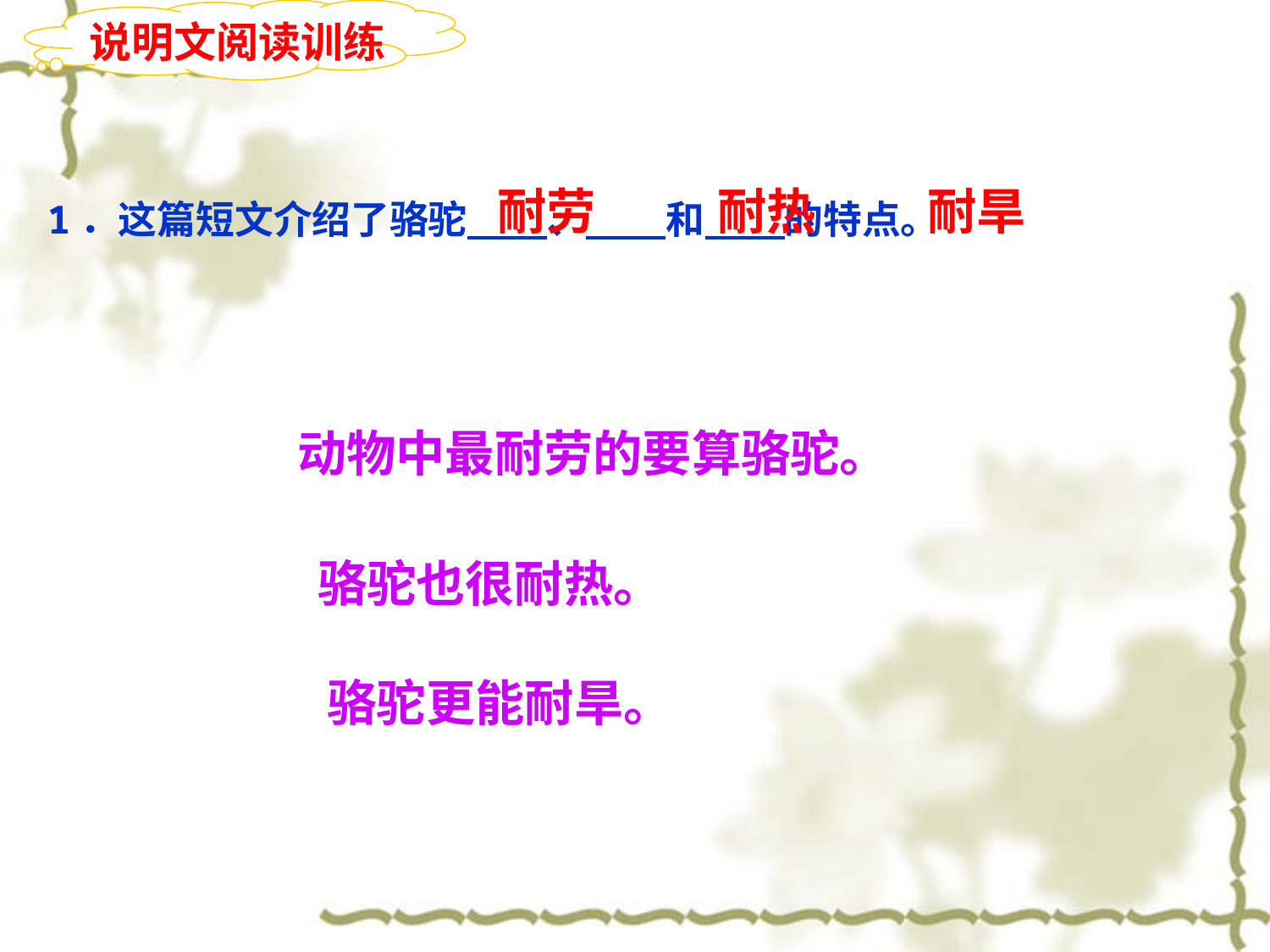

说明文阅读训练
耐劳
耐热
耐旱
1．这篇短文介绍了骆驼         、         和         的特点。
动物中最耐劳的要算骆驼。
骆驼也很耐热。
骆驼更能耐旱。